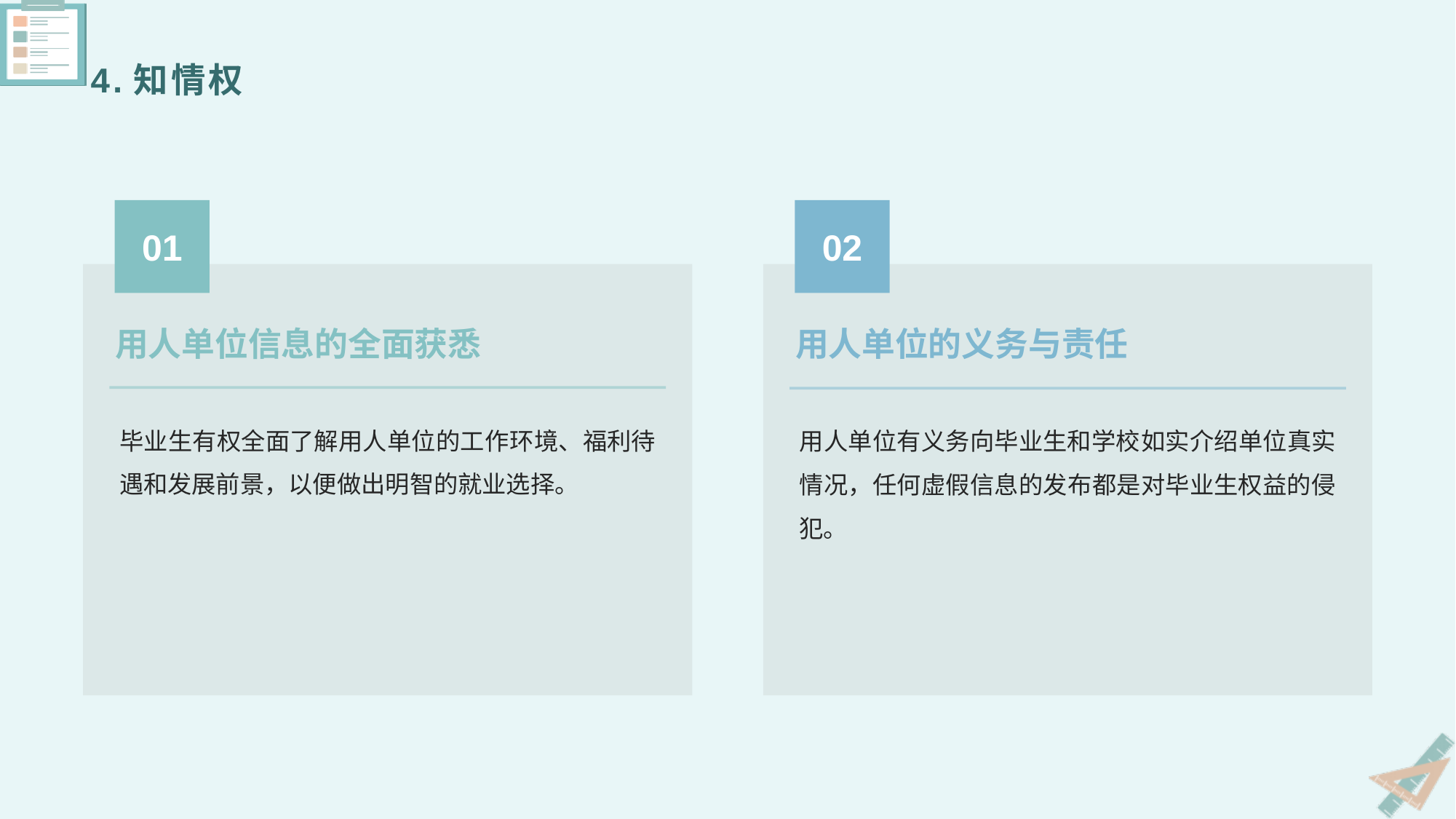

4.知情权
01
02

用人单位信息的全面获悉
用人单位的义务与责任
毕业生有权全面了解用人单位的工作环境、福利待遇和发展前景，以便做出明智的就业选择。
用人单位有义务向毕业生和学校如实介绍单位真实情况，任何虚假信息的发布都是对毕业生权益的侵犯。